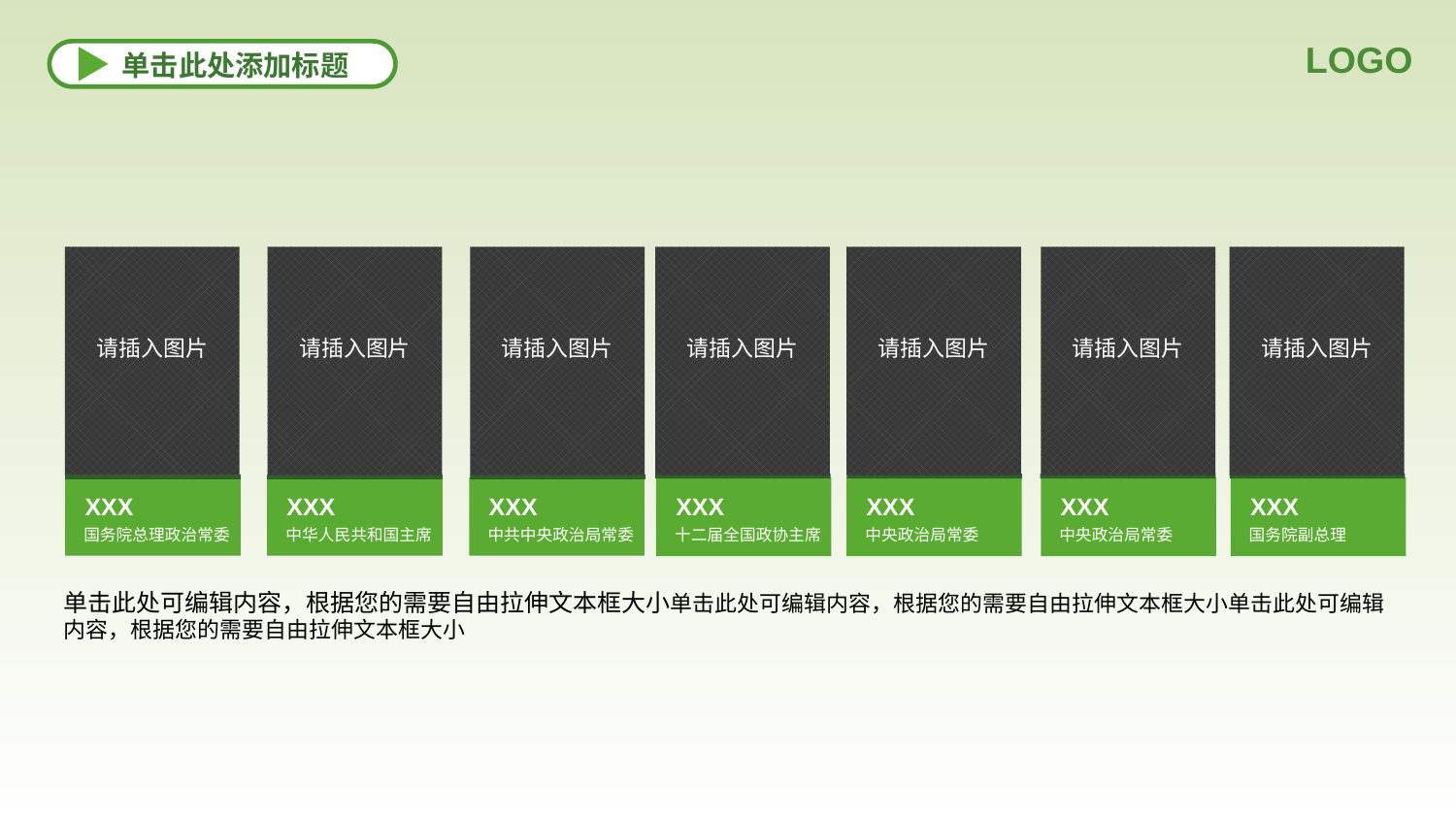

LOGO
单击此处添加标题

X

请插入图片

XXX
国务院总理政治常委
请插入图片

XXX
中华人民共和国主席
请插入图片

XXX
中共中央政治局常委
请插入图片

XXX
十二届全国政协主席
请插入图片

XXX
中央政治局常委
请插入图片

XXX
中央政治局常委
请插入图片

XXX
国务院副总理
单击此处可编辑内容，根据您的需要自由拉伸文本框大小单击此处可编辑内容，根据您的需要自由拉伸文本框大小单击此处可编辑内容，根据您的需要自由拉伸文本框大小